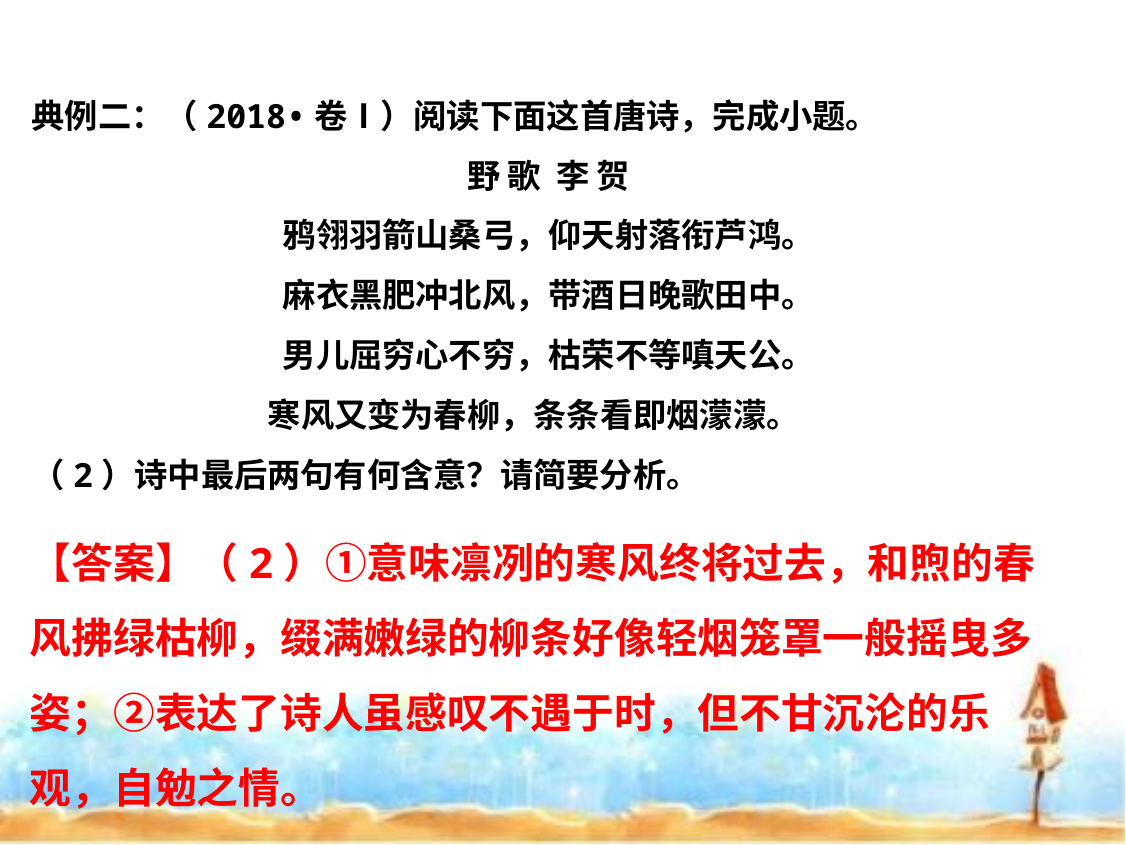

典例二：（2018•卷Ⅰ）阅读下面这首唐诗，完成小题。
野 歌  李 贺
鸦翎羽箭山桑弓，仰天射落衔芦鸿。
麻衣黑肥冲北风，带酒日晚歌田中。
男儿屈穷心不穷，枯荣不等嗔天公。
寒风又变为春柳，条条看即烟濛濛。
（2）诗中最后两句有何含意？请简要分析。
【答案】（2）①意味凛冽的寒风终将过去，和煦的春风拂绿枯柳，缀满嫩绿的柳条好像轻烟笼罩一般摇曳多姿；②表达了诗人虽感叹不遇于时，但不甘沉沦的乐观，自勉之情。